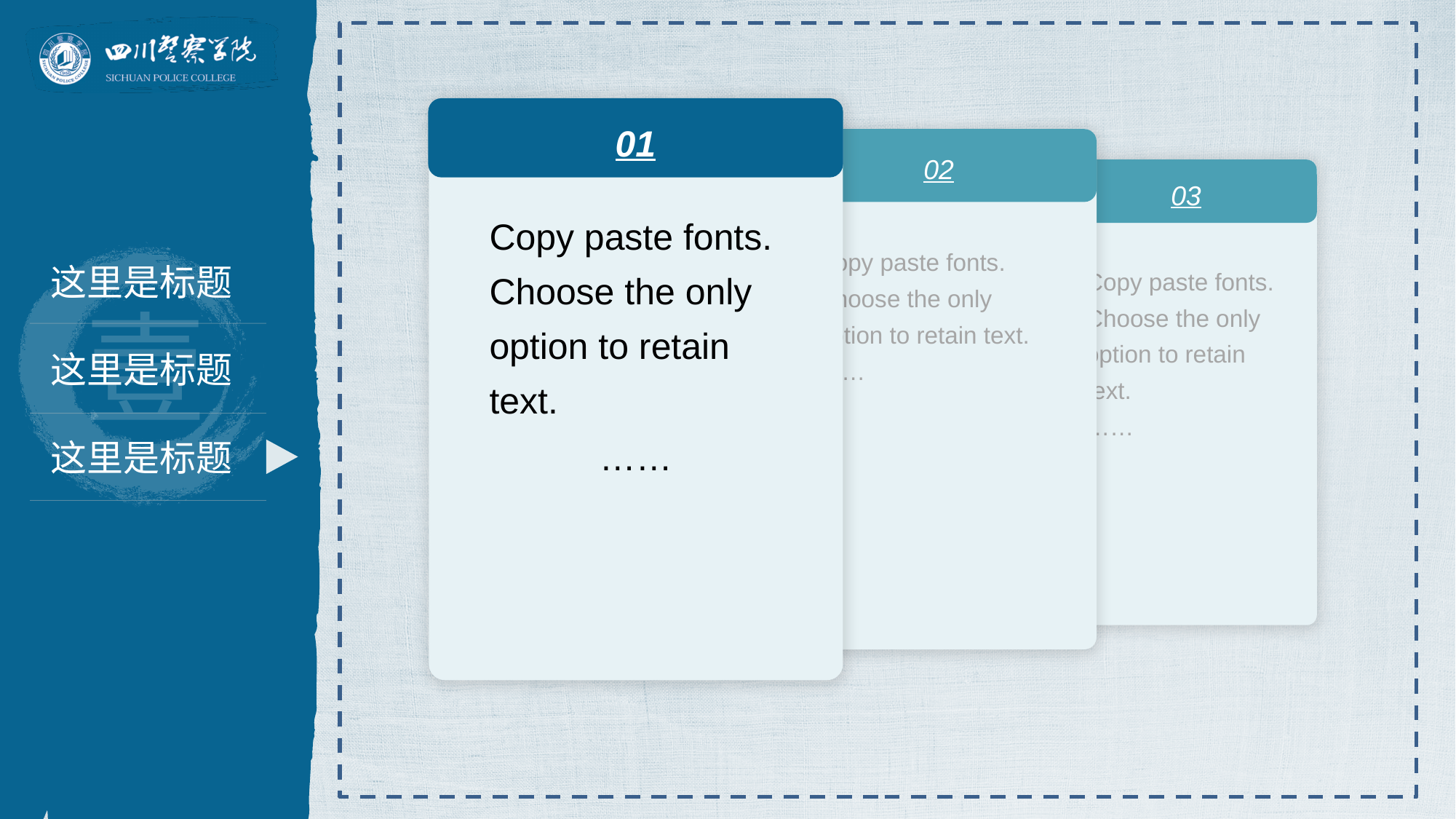

01
Copy paste fonts. Choose the only option to retain text.
……

02
Copy paste fonts. Choose the only option to retain text.
……

03
Copy paste fonts. Choose the only option to retain text.
……

壹
这里是标题
这里是标题
这里是标题